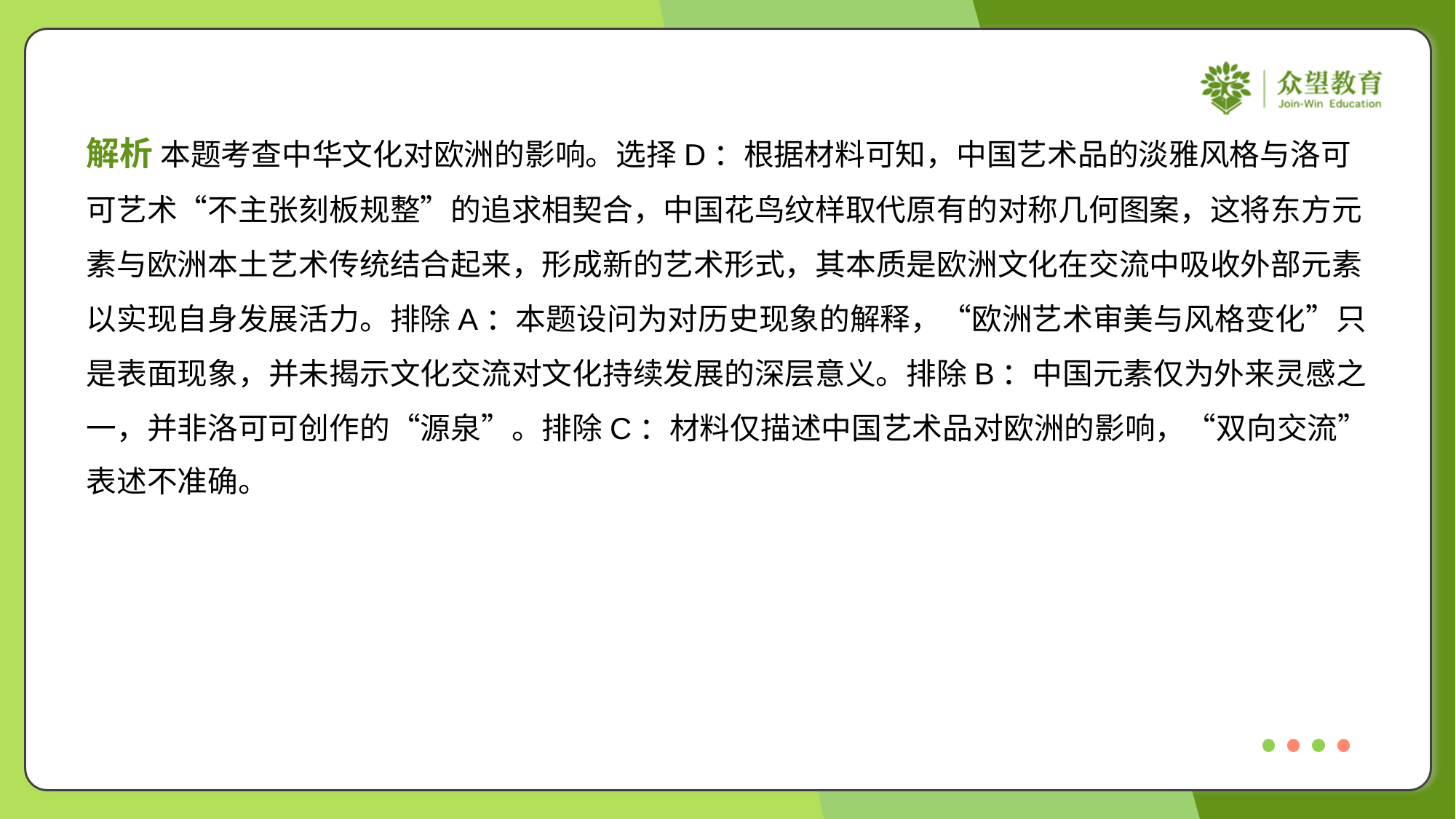

解析 本题考查中华文化对欧洲的影响。选择D：根据材料可知，中国艺术品的淡雅风格与洛可
可艺术“不主张刻板规整”的追求相契合，中国花鸟纹样取代原有的对称几何图案，这将东方元
素与欧洲本土艺术传统结合起来，形成新的艺术形式，其本质是欧洲文化在交流中吸收外部元素
以实现自身发展活力。排除A：本题设问为对历史现象的解释，“欧洲艺术审美与风格变化”只
是表面现象，并未揭示文化交流对文化持续发展的深层意义。排除B：中国元素仅为外来灵感之
一，并非洛可可创作的“源泉”。排除C：材料仅描述中国艺术品对欧洲的影响，“双向交流”
表述不准确。